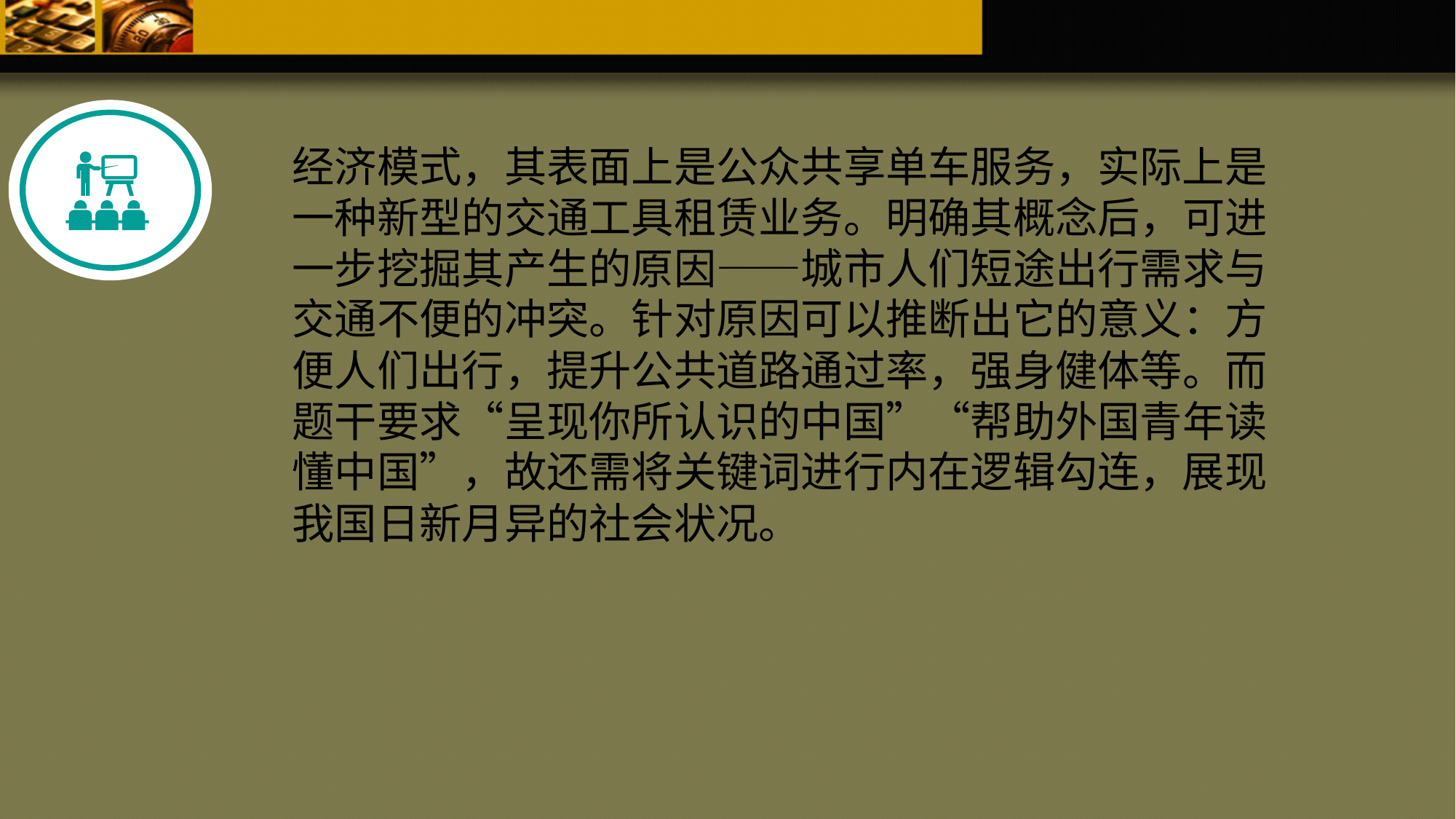

经济模式，其表面上是公众共享单车服务，实际上是一种新型的交通工具租赁业务。明确其概念后，可进一步挖掘其产生的原因——城市人们短途出行需求与交通不便的冲突。针对原因可以推断出它的意义：方便人们出行，提升公共道路通过率，强身健体等。而题干要求“呈现你所认识的中国”“帮助外国青年读懂中国”，故还需将关键词进行内在逻辑勾连，展现我国日新月异的社会状况。